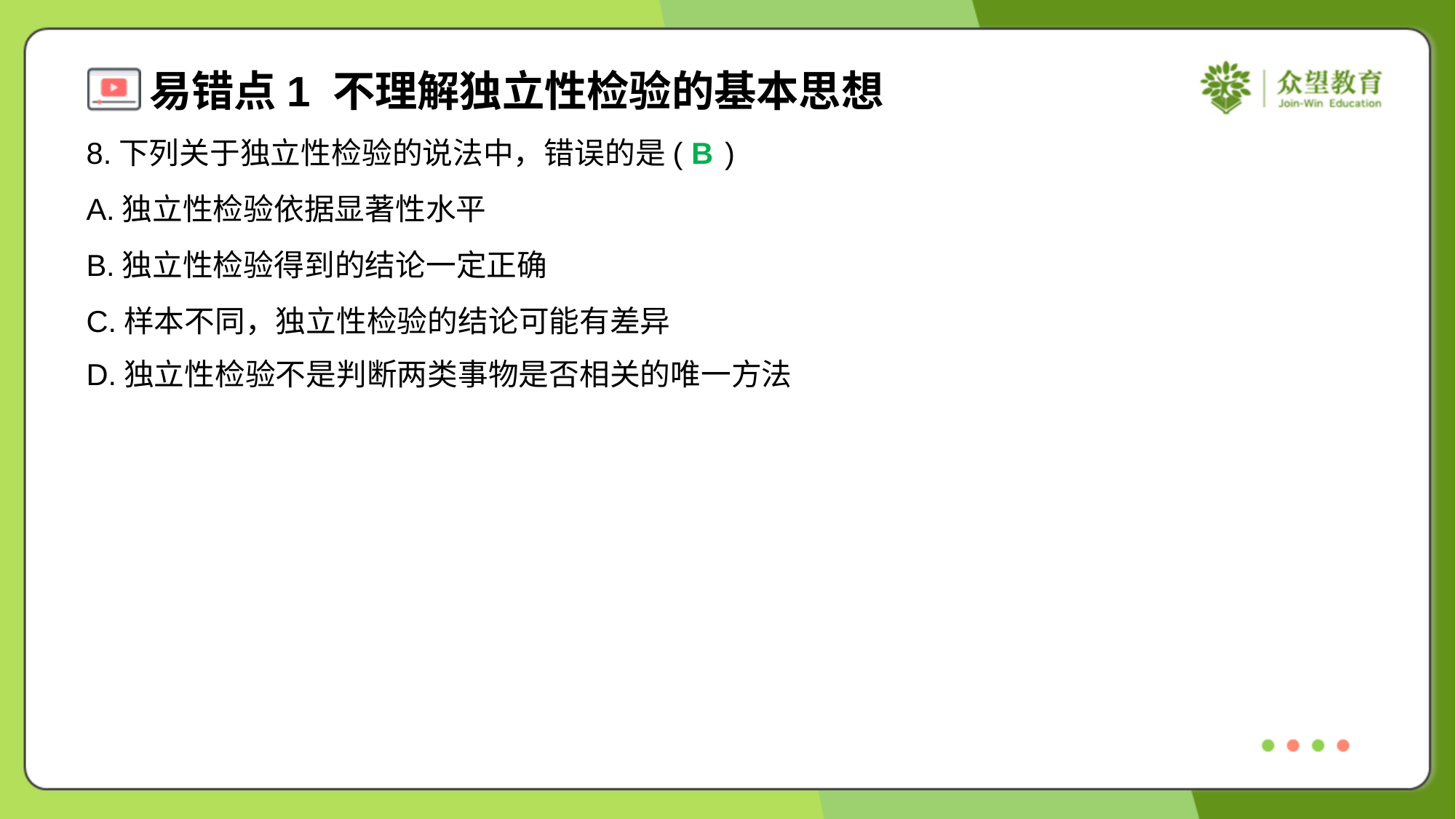

8.下列关于独立性检验的说法中，错误的是(     )
B
A.独立性检验依据显著性水平
B.独立性检验得到的结论一定正确
C.样本不同，独立性检验的结论可能有差异
D.独立性检验不是判断两类事物是否相关的唯一方法